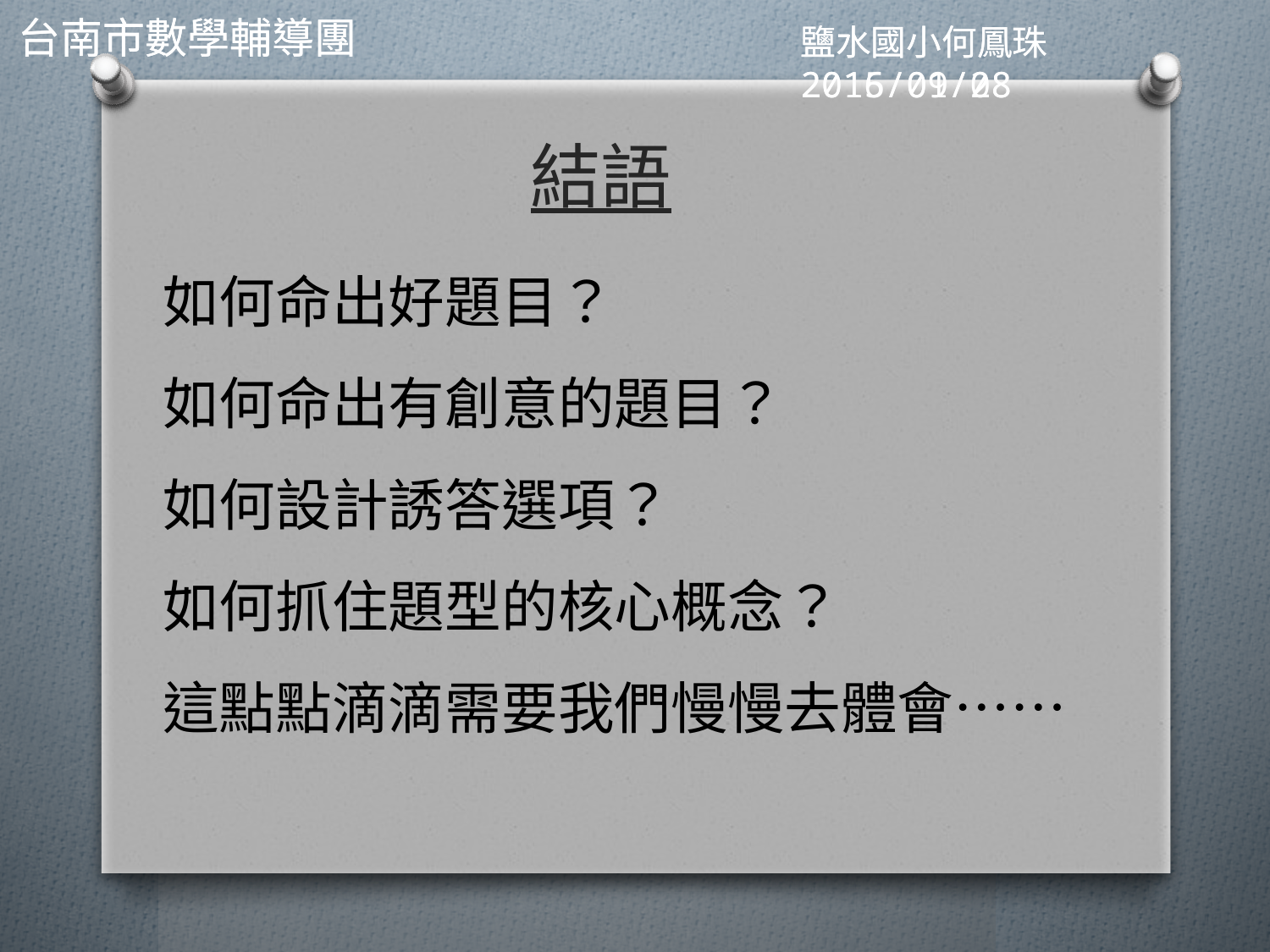

結語
如何命出好題目？
如何命出有創意的題目？
如何設計誘答選項？
如何抓住題型的核心概念？
這點點滴滴需要我們慢慢去體會……